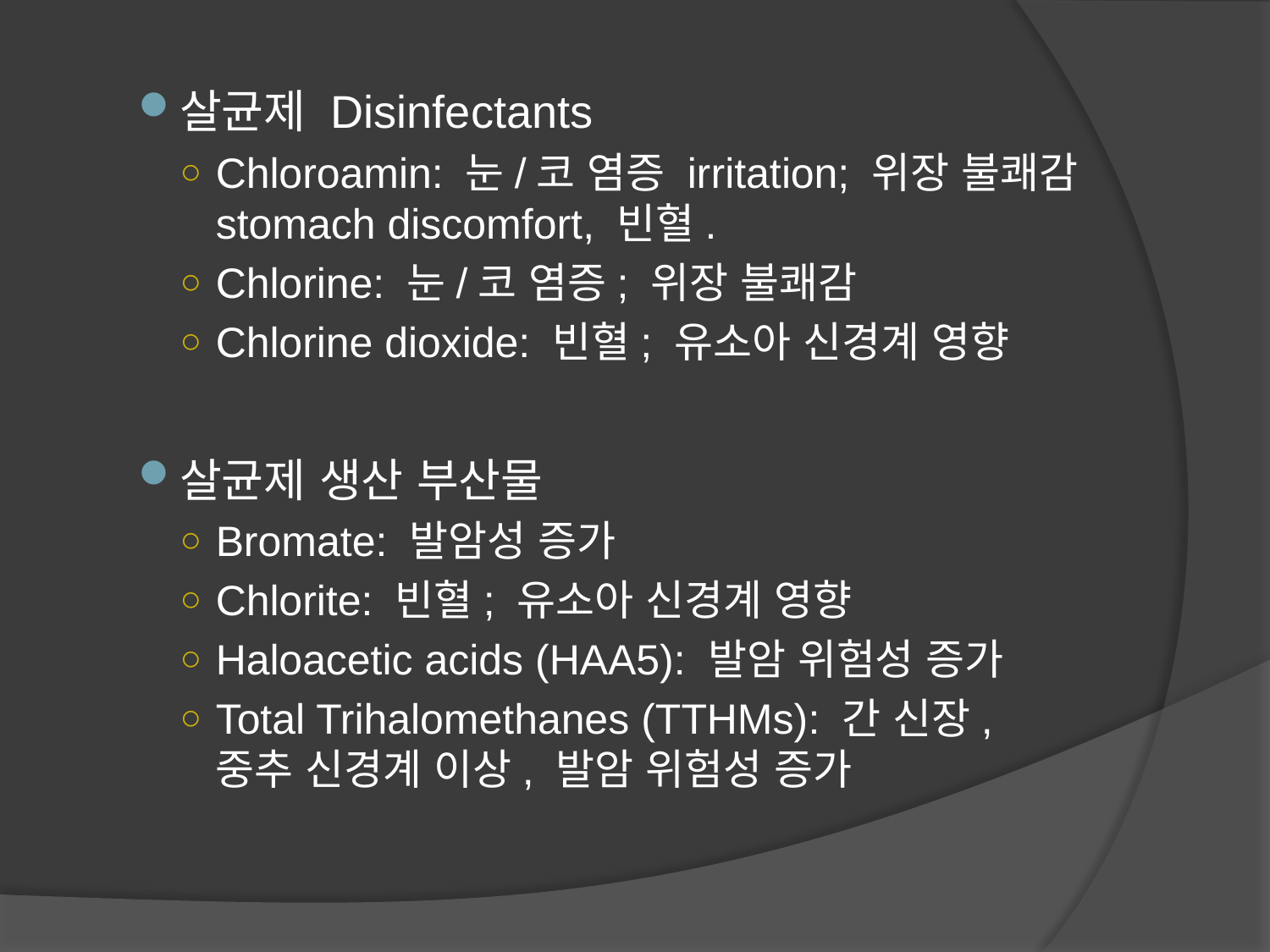

살균제 Disinfectants
Chloroamin: 눈/코 염증 irritation; 위장 불쾌감 stomach discomfort, 빈혈.
Chlorine: 눈/코 염증; 위장 불쾌감
Chlorine dioxide: 빈혈; 유소아 신경계 영향

살균제 생산 부산물
Bromate: 발암성 증가
Chlorite: 빈혈; 유소아 신경계 영향
Haloacetic acids (HAA5): 발암 위험성 증가
Total Trihalomethanes (TTHMs): 간 신장, 중추 신경계 이상, 발암 위험성 증가